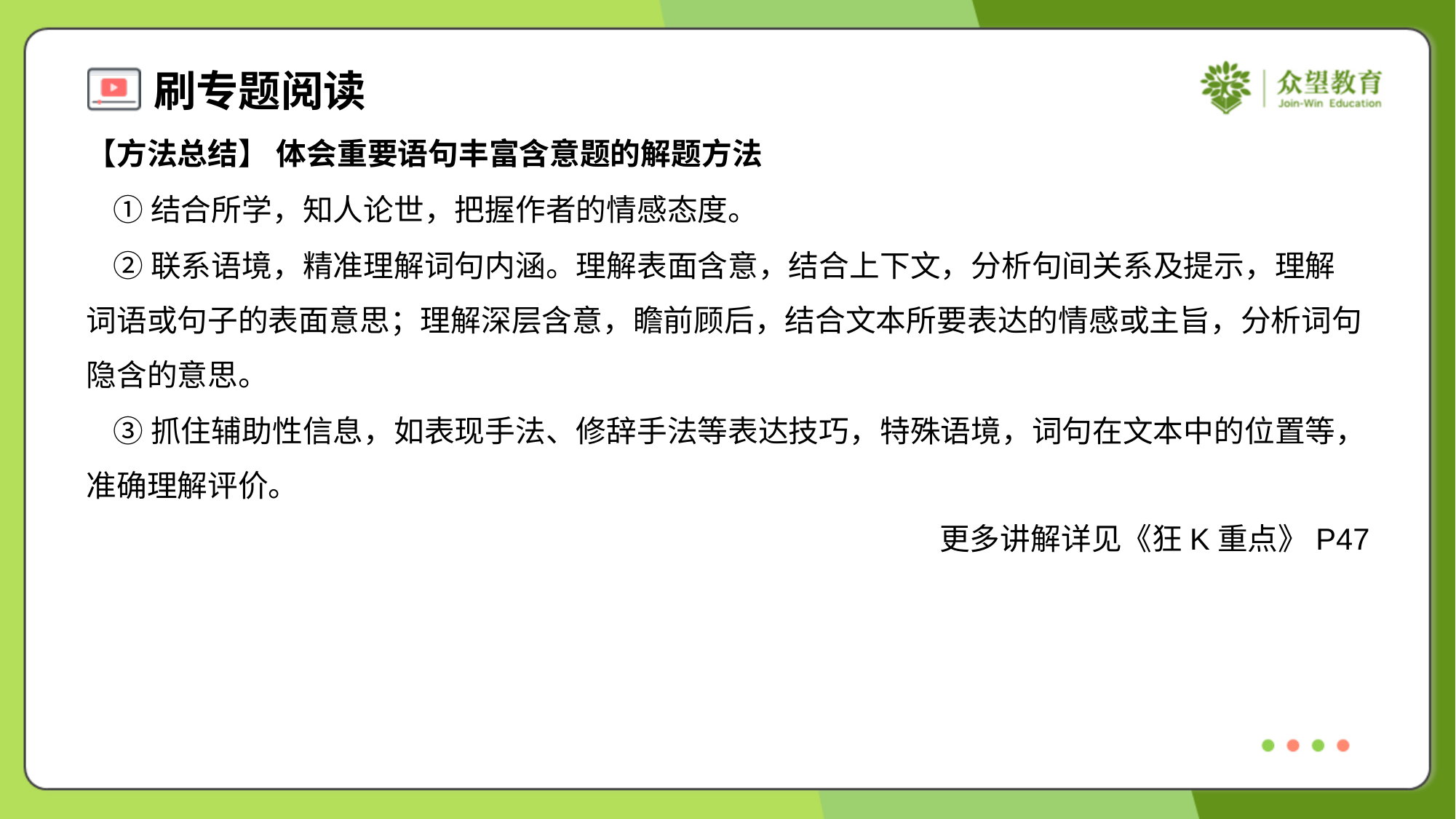

【方法总结】 体会重要语句丰富含意题的解题方法
    ①结合所学，知人论世，把握作者的情感态度。
    ②联系语境，精准理解词句内涵。理解表面含意，结合上下文，分析句间关系及提示，理解
词语或句子的表面意思；理解深层含意，瞻前顾后，结合文本所要表达的情感或主旨，分析词句
隐含的意思。
    ③抓住辅助性信息，如表现手法、修辞手法等表达技巧，特殊语境，词句在文本中的位置等，
准确理解评价。
更多讲解详见《狂K重点》P47